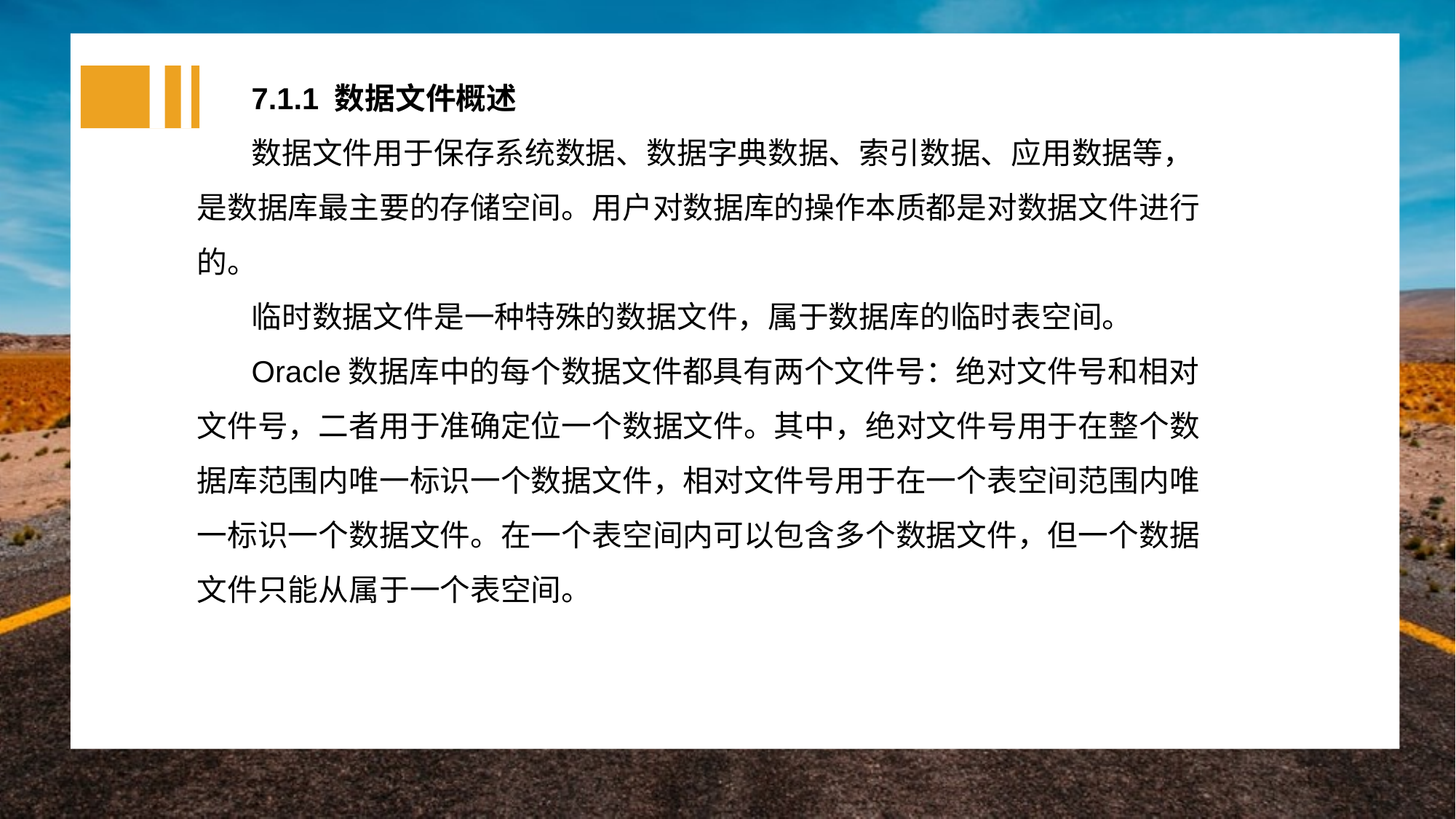

7.1.1 数据文件概述
数据文件用于保存系统数据、数据字典数据、索引数据、应用数据等，是数据库最主要的存储空间。用户对数据库的操作本质都是对数据文件进行的。
临时数据文件是一种特殊的数据文件，属于数据库的临时表空间。
Oracle数据库中的每个数据文件都具有两个文件号：绝对文件号和相对文件号，二者用于准确定位一个数据文件。其中，绝对文件号用于在整个数据库范围内唯一标识一个数据文件，相对文件号用于在一个表空间范围内唯一标识一个数据文件。在一个表空间内可以包含多个数据文件，但一个数据文件只能从属于一个表空间。